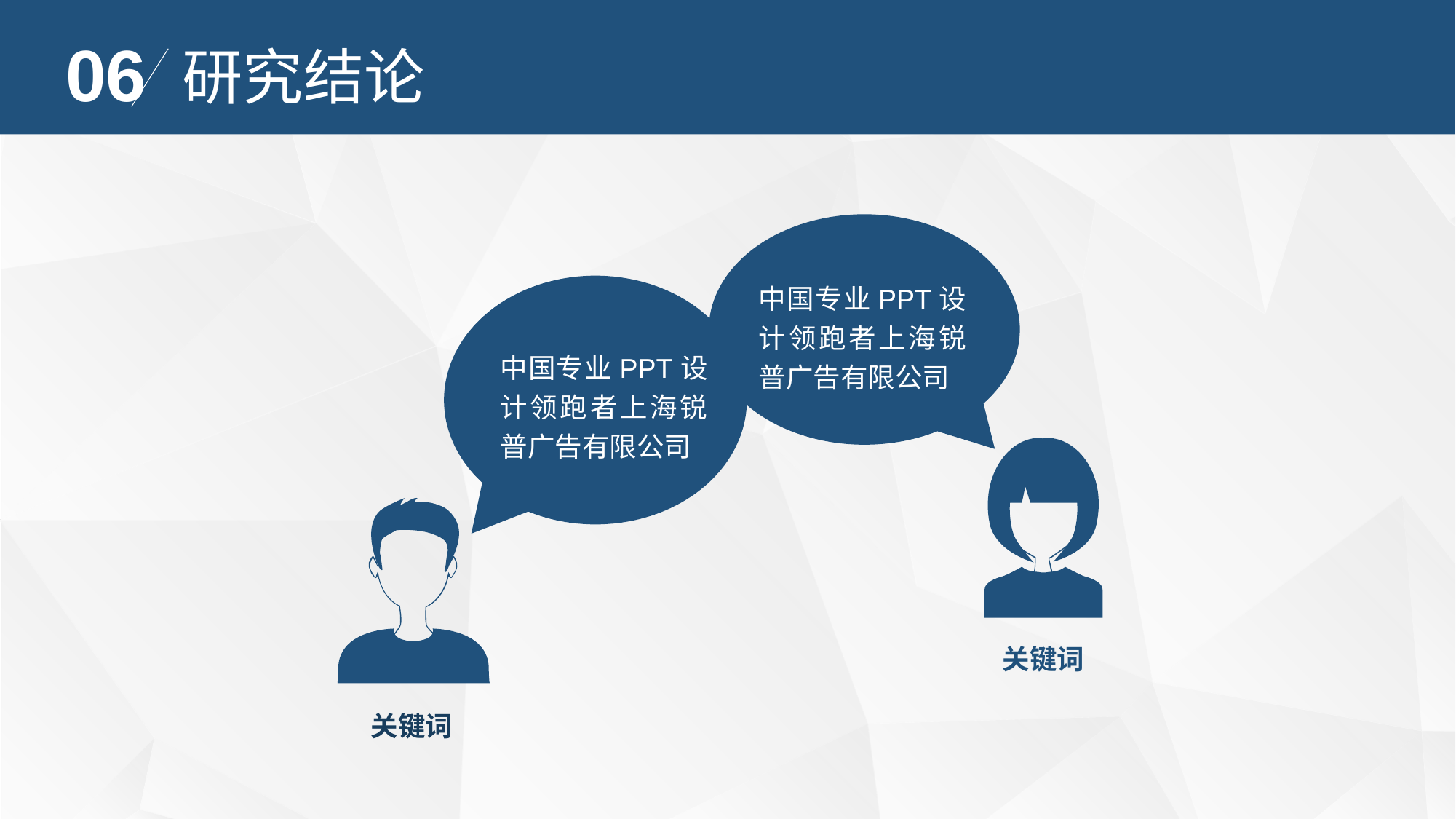

06
研究结论

关键词
关键词
中国专业PPT设计领跑者上海锐普广告有限公司
中国专业PPT设计领跑者上海锐普广告有限公司